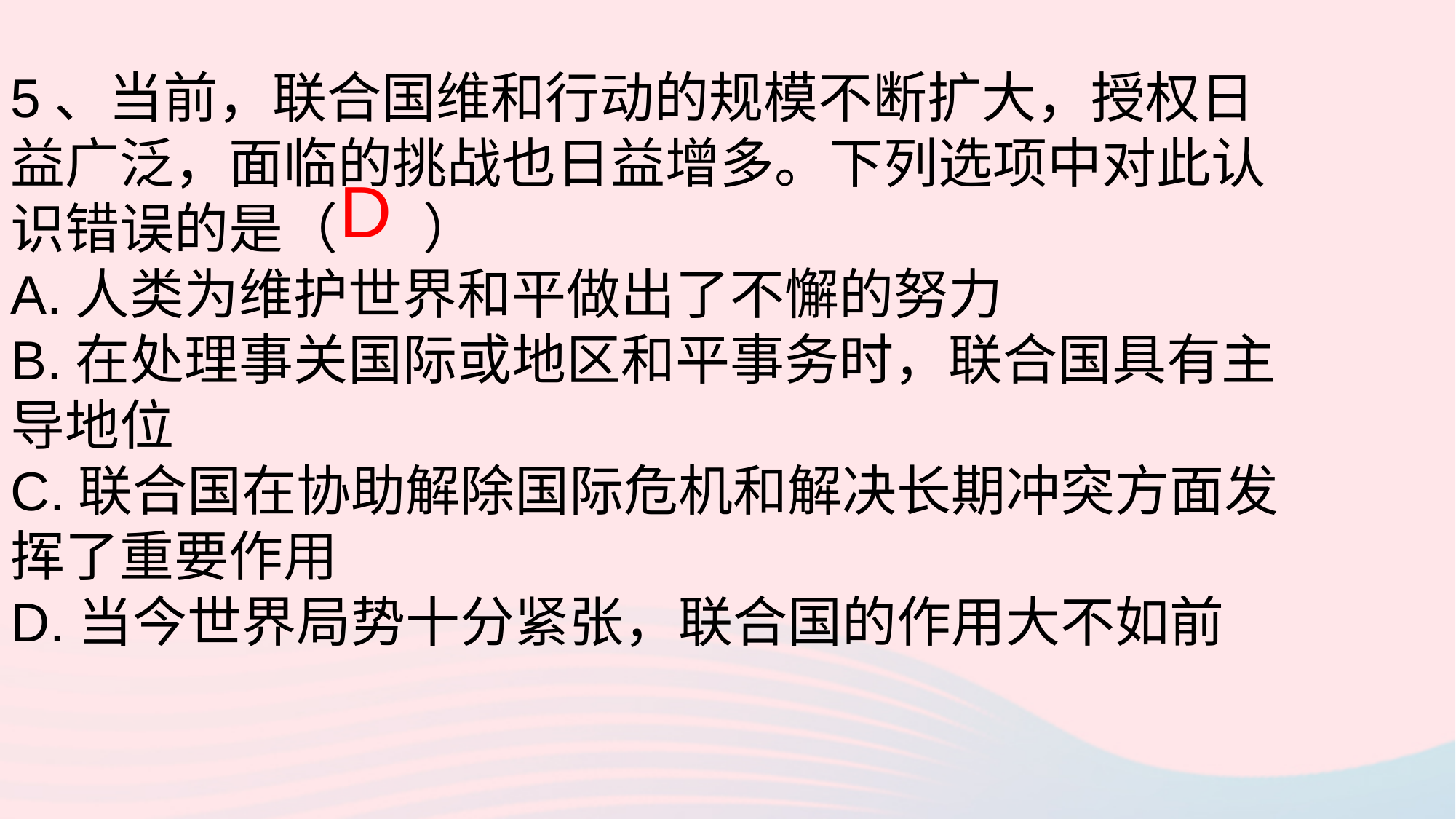

5、当前，联合国维和行动的规模不断扩大，授权日益广泛，面临的挑战也日益增多。下列选项中对此认识错误的是（       ）
A.人类为维护世界和平做出了不懈的努力
B.在处理事关国际或地区和平事务时，联合国具有主导地位
C.联合国在协助解除国际危机和解决长期冲突方面发挥了重要作用
D.当今世界局势十分紧张，联合国的作用大不如前
D